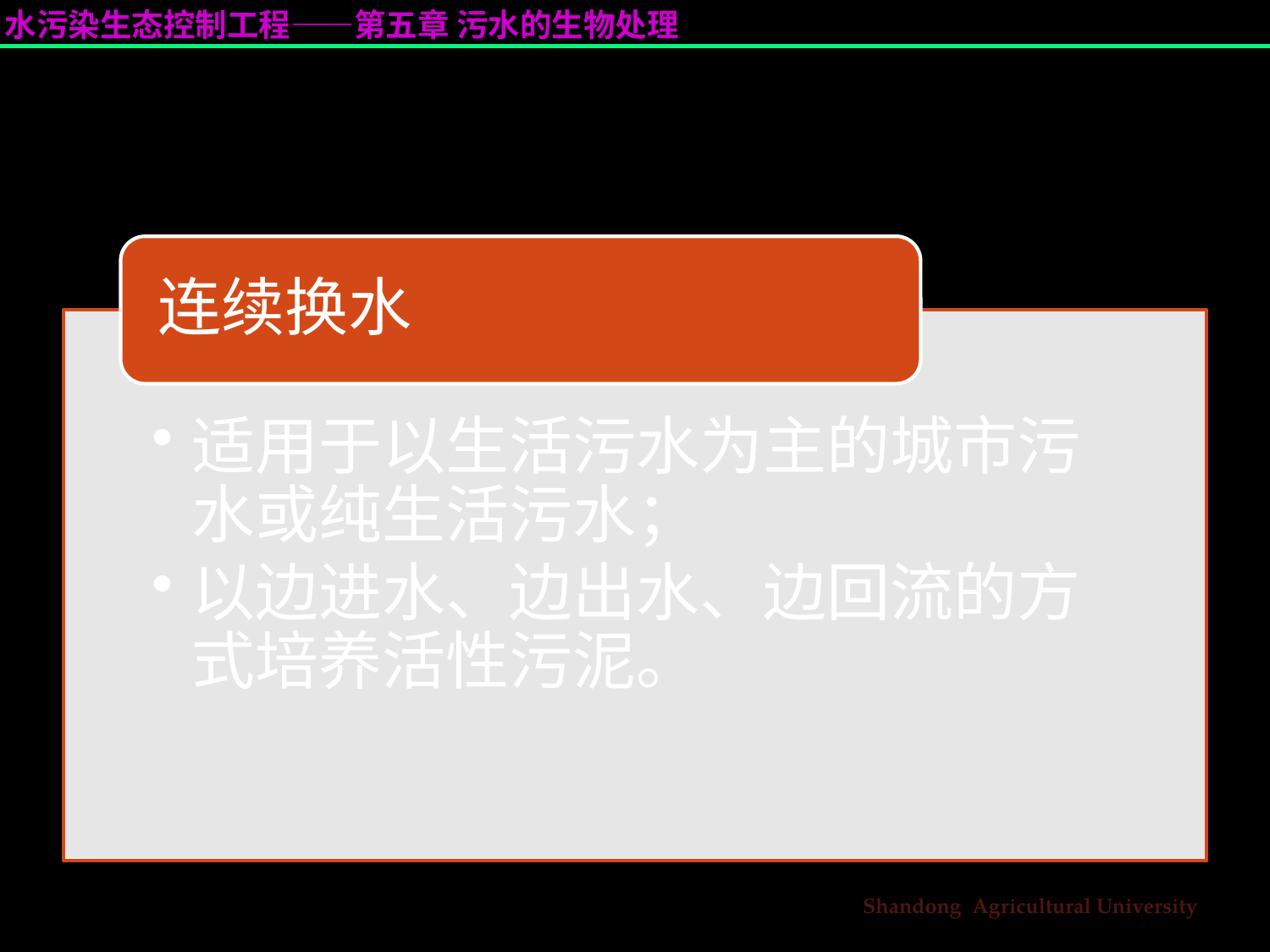

#
适用于以生活污水为主的城市污水或纯生活污水；
以边进水、边出水、边回流的方式培养活性污泥。
连续换水